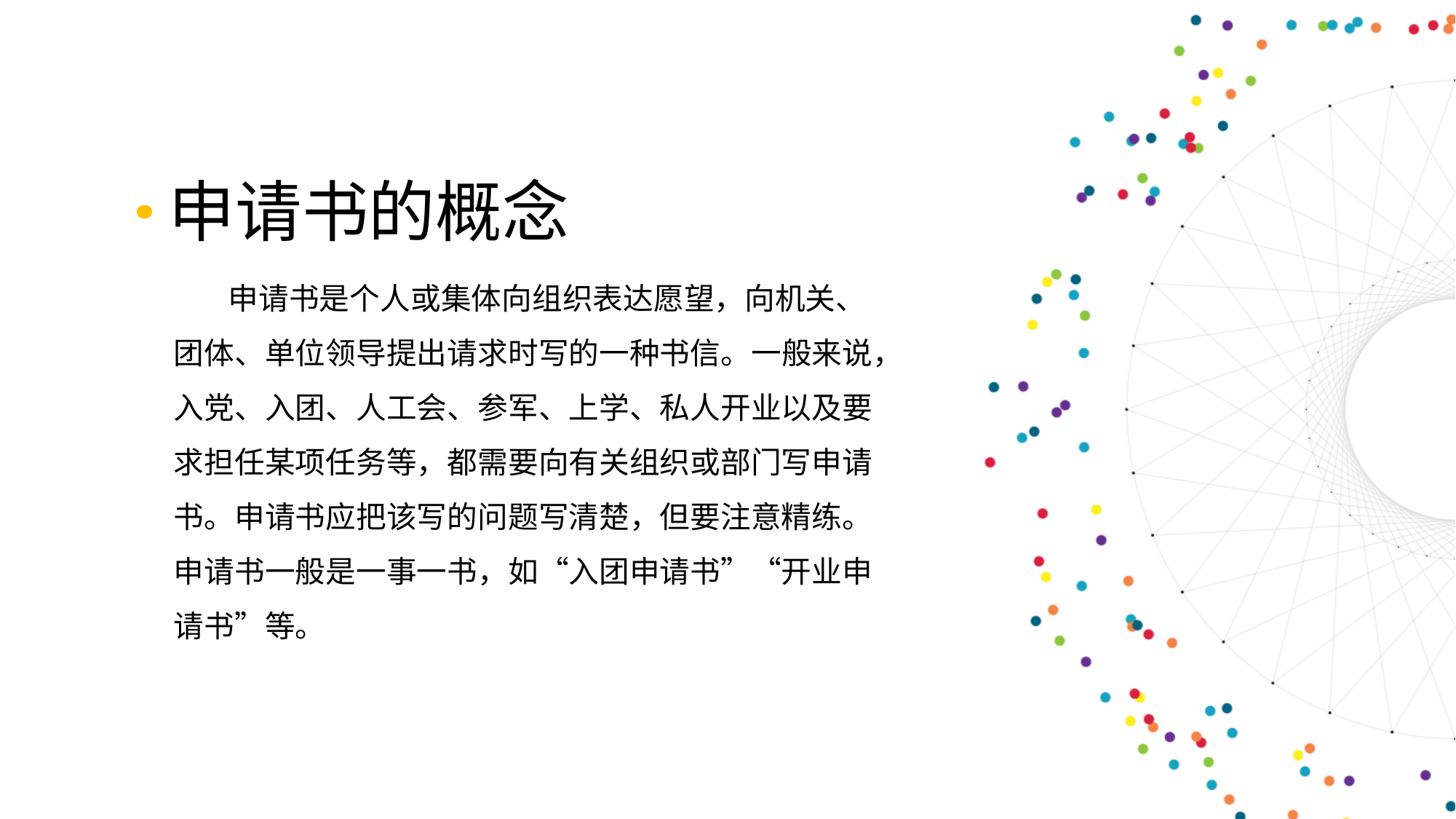

申请书的概念

       申请书是个人或集体向组织表达愿望，向机关、团体、单位领导提出请求时写的一种书信。一般来说，入党、入团、人工会、参军、上学、私人开业以及要求担任某项任务等，都需要向有关组织或部门写申请书。申请书应把该写的问题写清楚，但要注意精练。申请书一般是一事一书，如“入团申请书”“开业申请书”等。